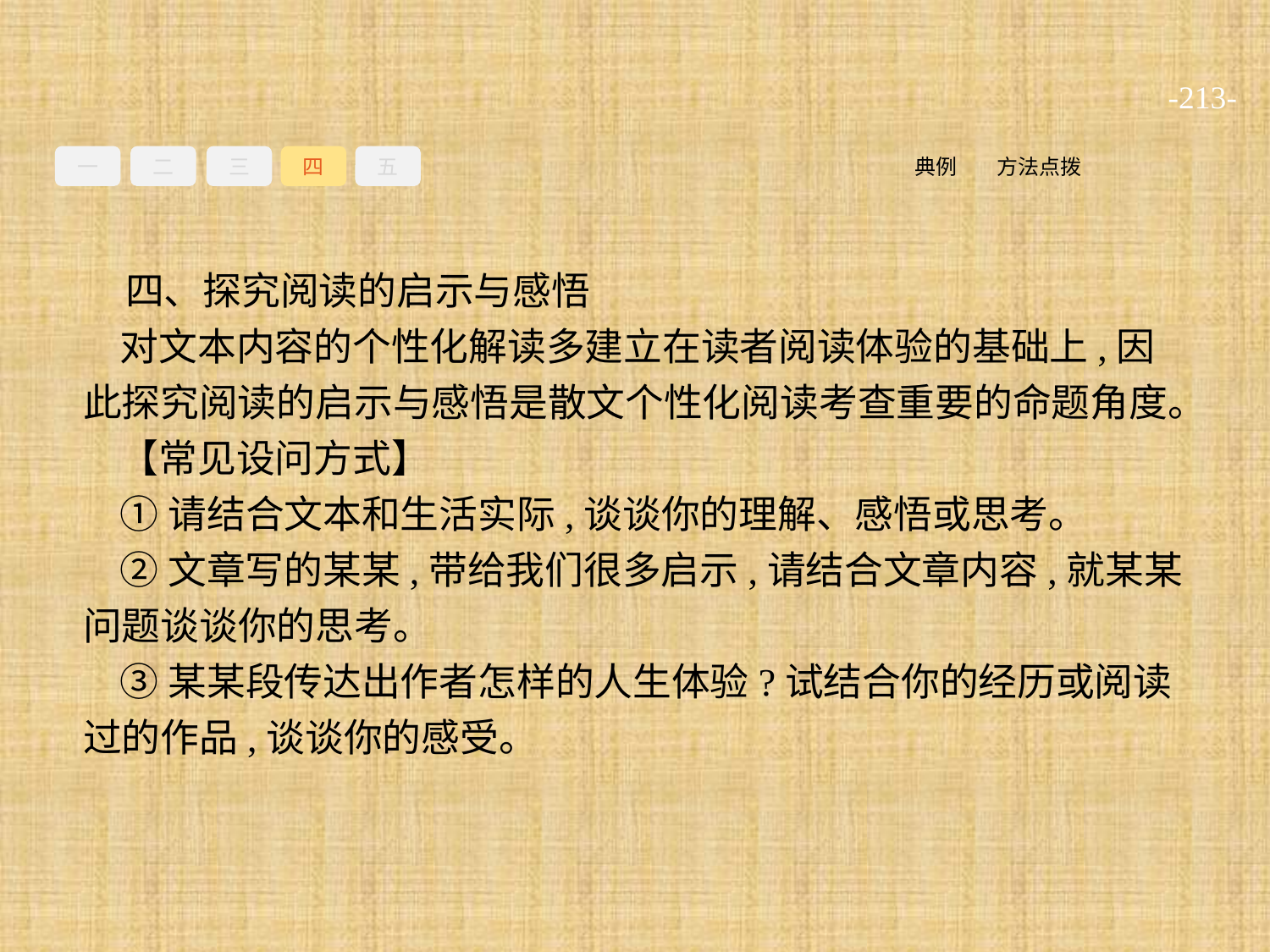

-213-
一
二
三
四
五
方法点拨
典例
四、探究阅读的启示与感悟
对文本内容的个性化解读多建立在读者阅读体验的基础上,因此探究阅读的启示与感悟是散文个性化阅读考查重要的命题角度。
【常见设问方式】
①请结合文本和生活实际,谈谈你的理解、感悟或思考。
②文章写的某某,带给我们很多启示,请结合文章内容,就某某问题谈谈你的思考。
③某某段传达出作者怎样的人生体验?试结合你的经历或阅读过的作品,谈谈你的感受。